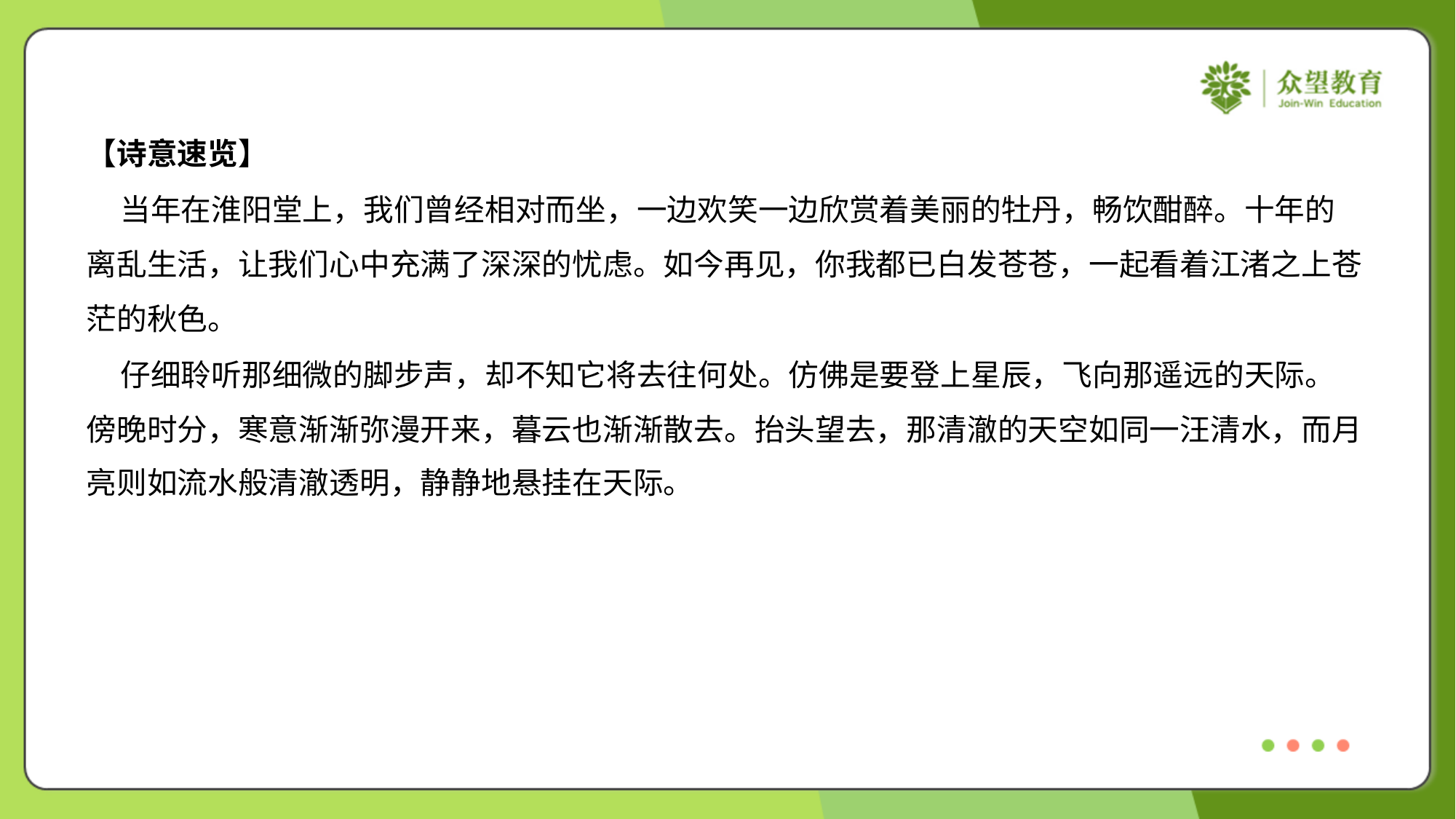

【诗意速览】
    当年在淮阳堂上，我们曾经相对而坐，一边欢笑一边欣赏着美丽的牡丹，畅饮酣醉。十年的
离乱生活，让我们心中充满了深深的忧虑。如今再见，你我都已白发苍苍，一起看着江渚之上苍
茫的秋色。
    仔细聆听那细微的脚步声，却不知它将去往何处。仿佛是要登上星辰，飞向那遥远的天际。
傍晚时分，寒意渐渐弥漫开来，暮云也渐渐散去。抬头望去，那清澈的天空如同一汪清水，而月
亮则如流水般清澈透明，静静地悬挂在天际。